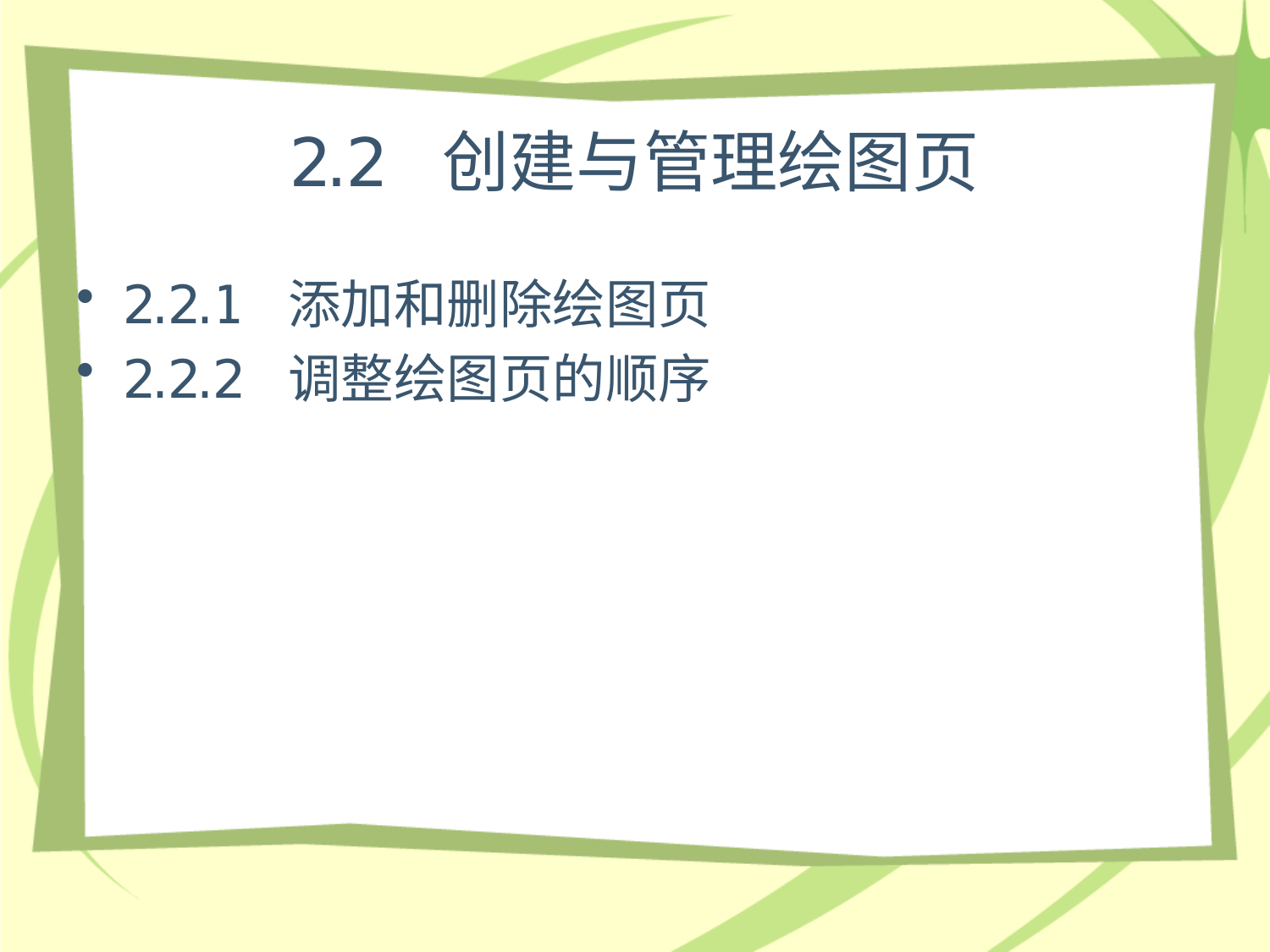

# 2.2  创建与管理绘图页
2.2.1  添加和删除绘图页
2.2.2  调整绘图页的顺序